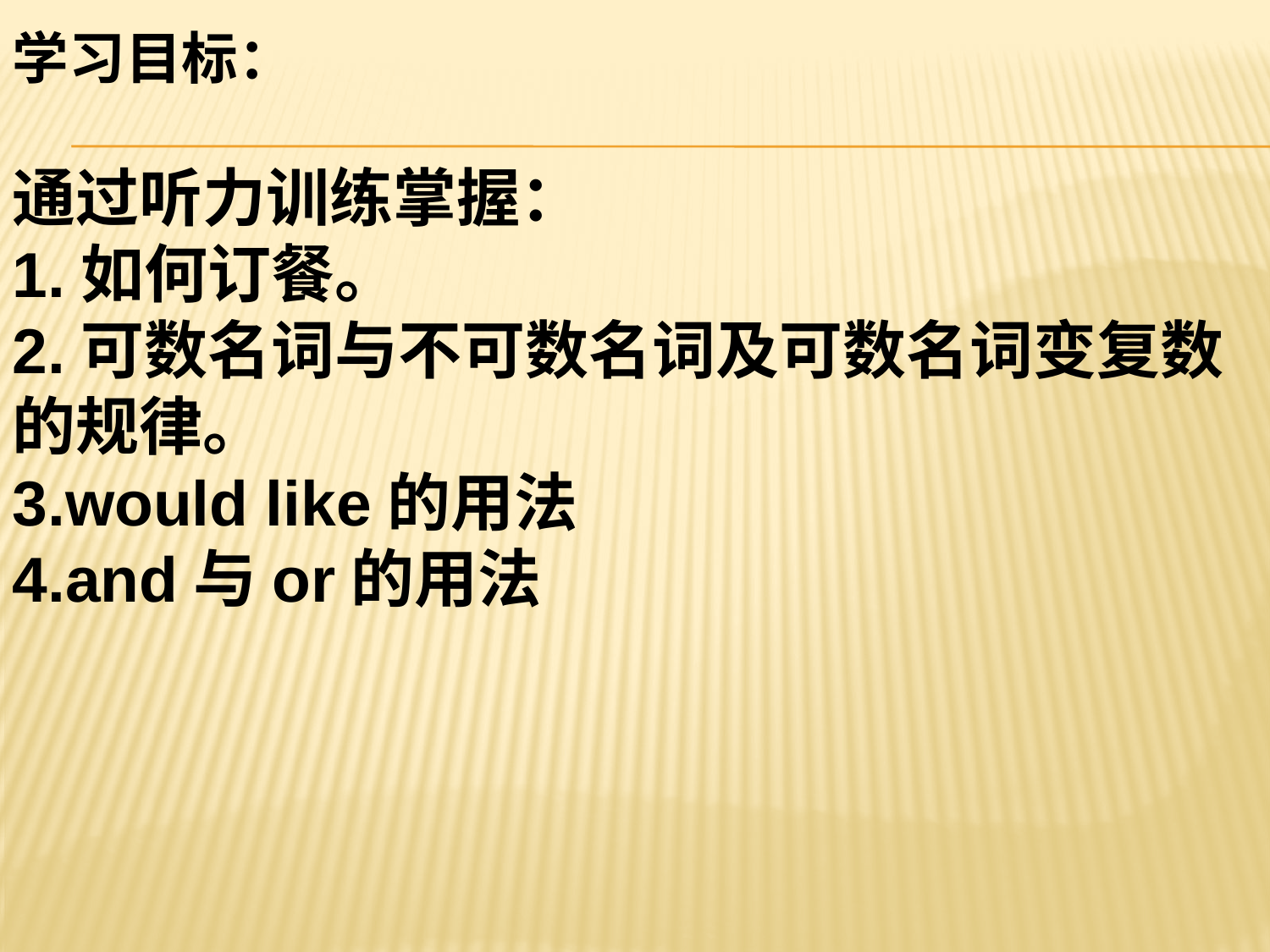

学习目标：

通过听力训练掌握：
1.如何订餐。
2.可数名词与不可数名词及可数名词变复数的规律。
3.would like的用法
4.and与or的用法